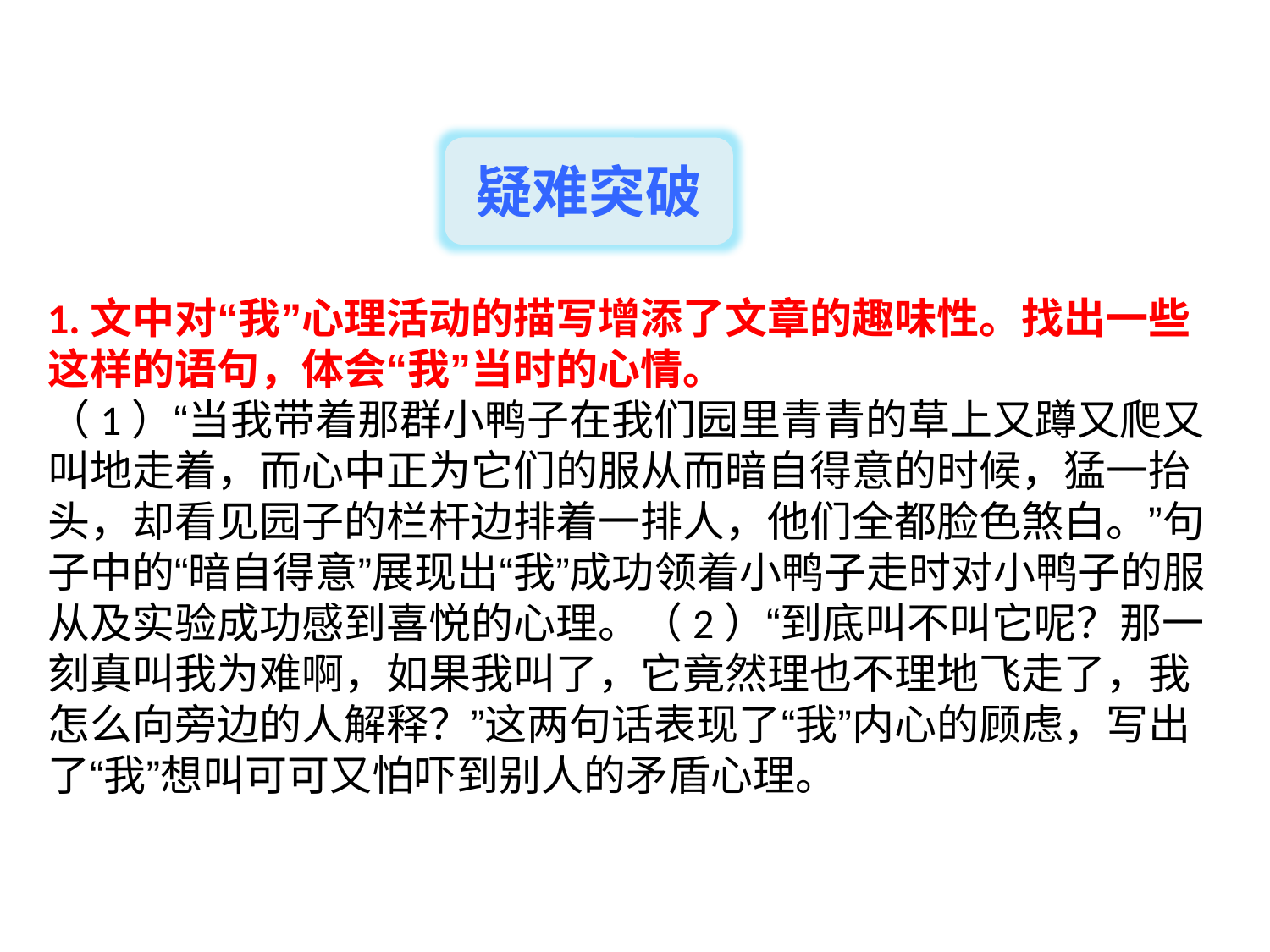

疑难突破
1.文中对“我”心理活动的描写增添了文章的趣味性。找出一些这样的语句，体会“我”当时的心情。
（1）“当我带着那群小鸭子在我们园里青青的草上又蹲又爬又叫地走着，而心中正为它们的服从而暗自得意的时候，猛一抬头，却看见园子的栏杆边排着一排人，他们全都脸色煞白。”句子中的“暗自得意”展现出“我”成功领着小鸭子走时对小鸭子的服从及实验成功感到喜悦的心理。（2）“到底叫不叫它呢？那一刻真叫我为难啊，如果我叫了，它竟然理也不理地飞走了，我怎么向旁边的人解释？”这两句话表现了“我”内心的顾虑，写出了“我”想叫可可又怕吓到别人的矛盾心理。